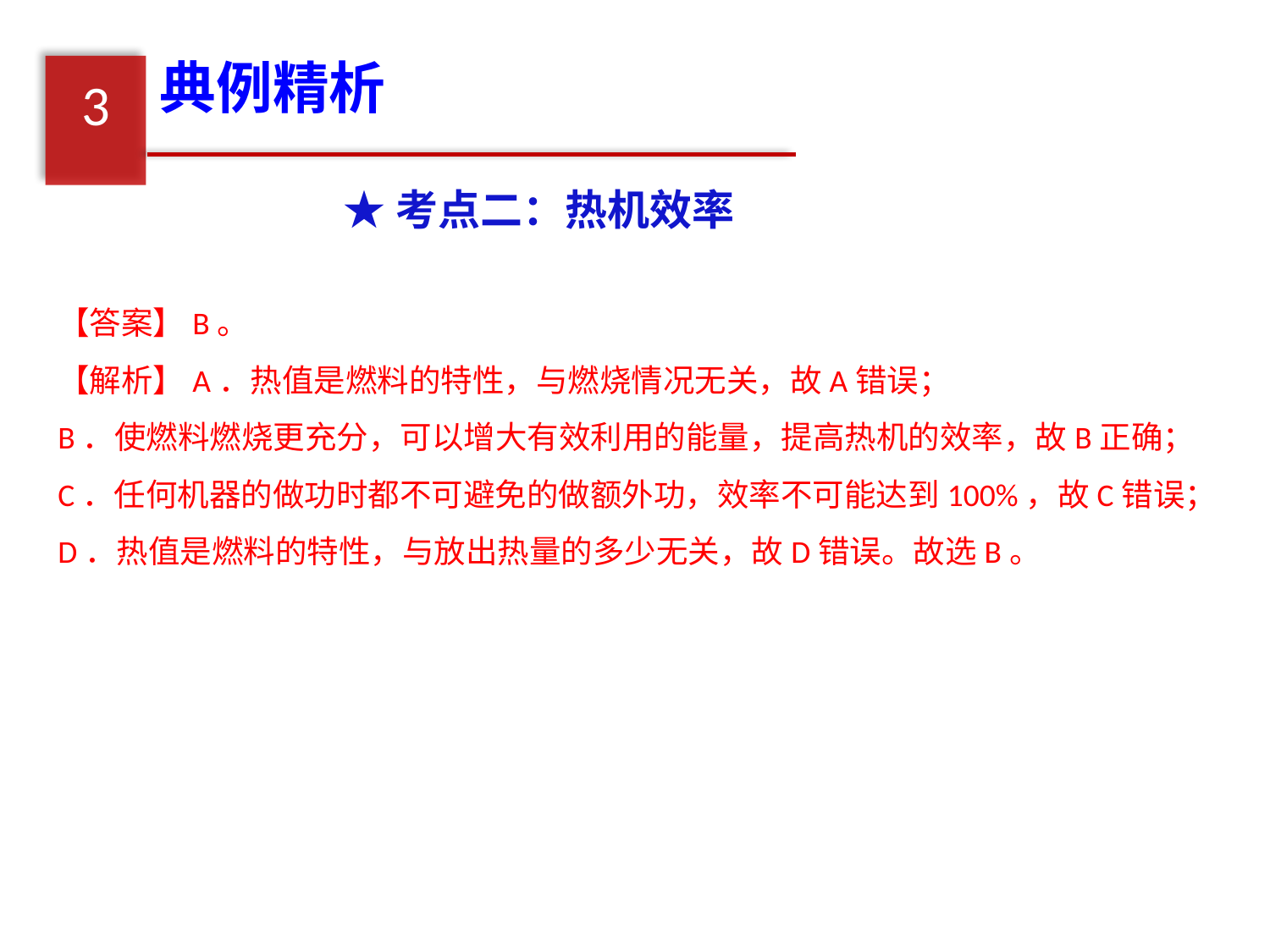

典例精析

3
★考点二：热机效率
【答案】B。
【解析】A．热值是燃料的特性，与燃烧情况无关，故A错误；
B．使燃料燃烧更充分，可以增大有效利用的能量，提高热机的效率，故B正确；
C．任何机器的做功时都不可避免的做额外功，效率不可能达到100%，故C错误；
D．热值是燃料的特性，与放出热量的多少无关，故D错误。故选B。